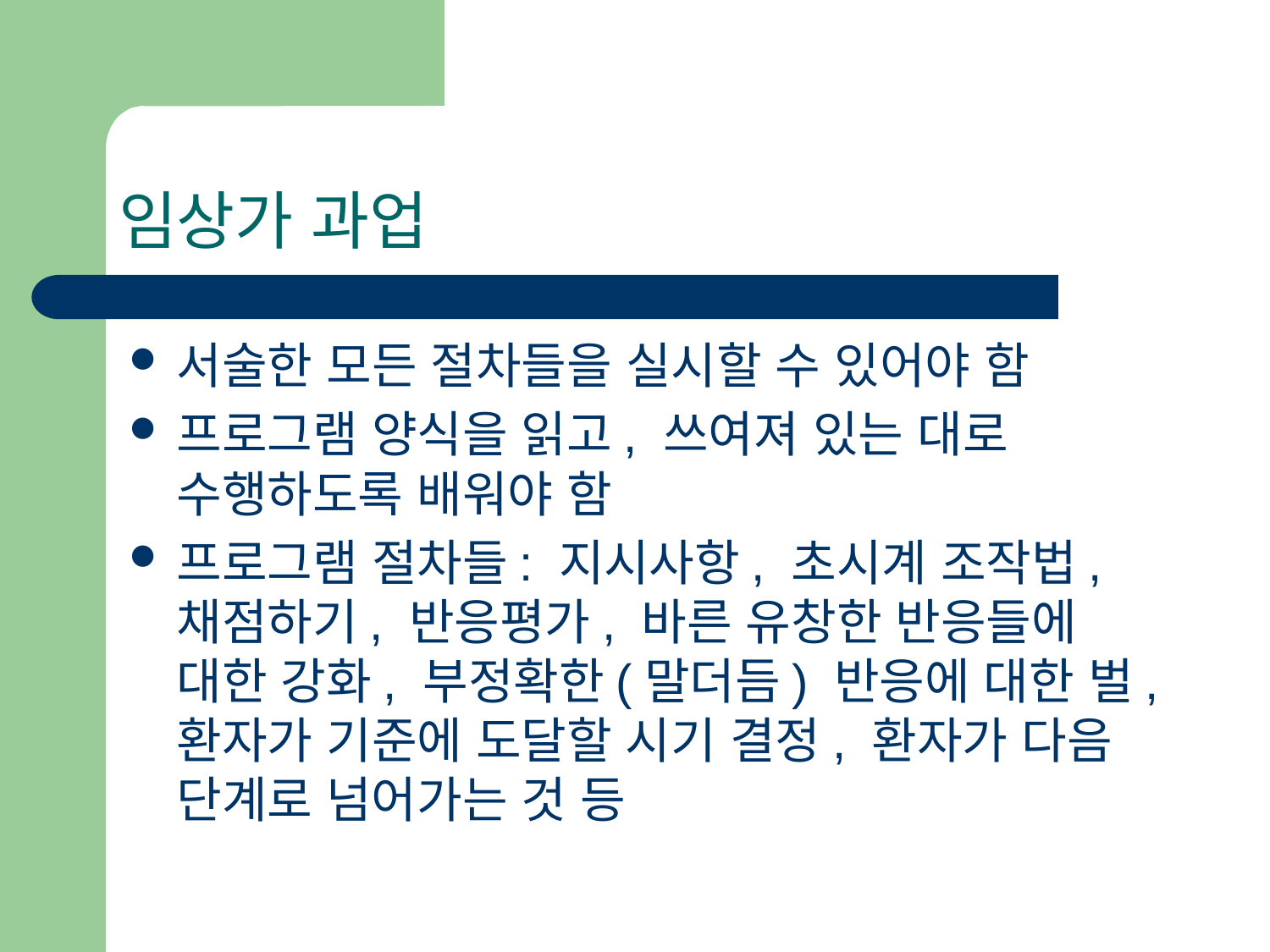

# 임상가 과업
서술한 모든 절차들을 실시할 수 있어야 함
프로그램 양식을 읽고, 쓰여져 있는 대로 수행하도록 배워야 함
프로그램 절차들: 지시사항, 초시계 조작법, 채점하기, 반응평가, 바른 유창한 반응들에 대한 강화, 부정확한(말더듬) 반응에 대한 벌, 환자가 기준에 도달할 시기 결정, 환자가 다음 단계로 넘어가는 것 등